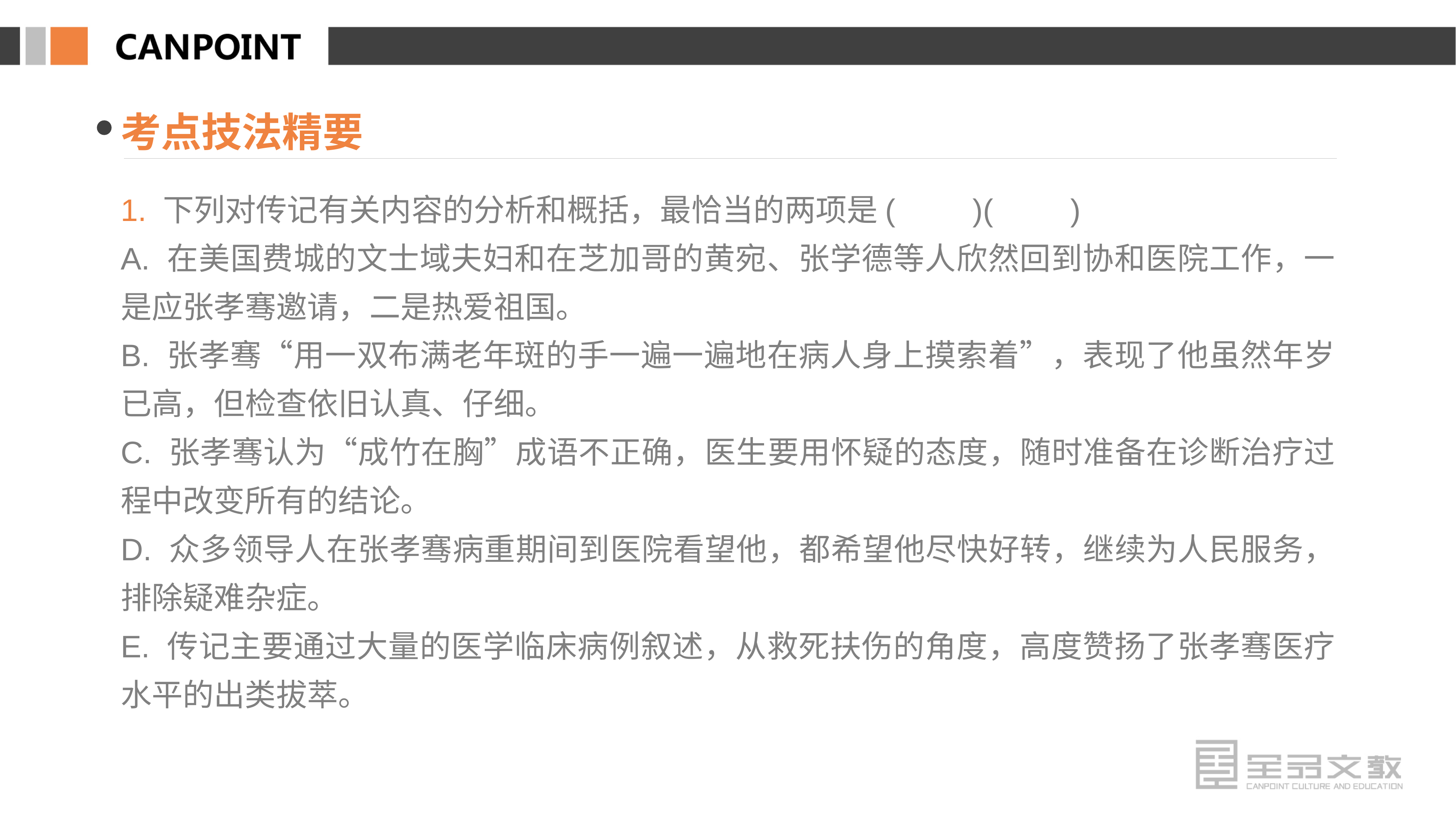

考点技法精要

1. 下列对传记有关内容的分析和概括，最恰当的两项是(　　)(　　)
A. 在美国费城的文士域夫妇和在芝加哥的黄宛、张学德等人欣然回到协和医院工作，一是应张孝骞邀请，二是热爱祖国。
B. 张孝骞“用一双布满老年斑的手一遍一遍地在病人身上摸索着”，表现了他虽然年岁已高，但检查依旧认真、仔细。
C. 张孝骞认为“成竹在胸”成语不正确，医生要用怀疑的态度，随时准备在诊断治疗过程中改变所有的结论。
D. 众多领导人在张孝骞病重期间到医院看望他，都希望他尽快好转，继续为人民服务，排除疑难杂症。
E. 传记主要通过大量的医学临床病例叙述，从救死扶伤的角度，高度赞扬了张孝骞医疗水平的出类拔萃。